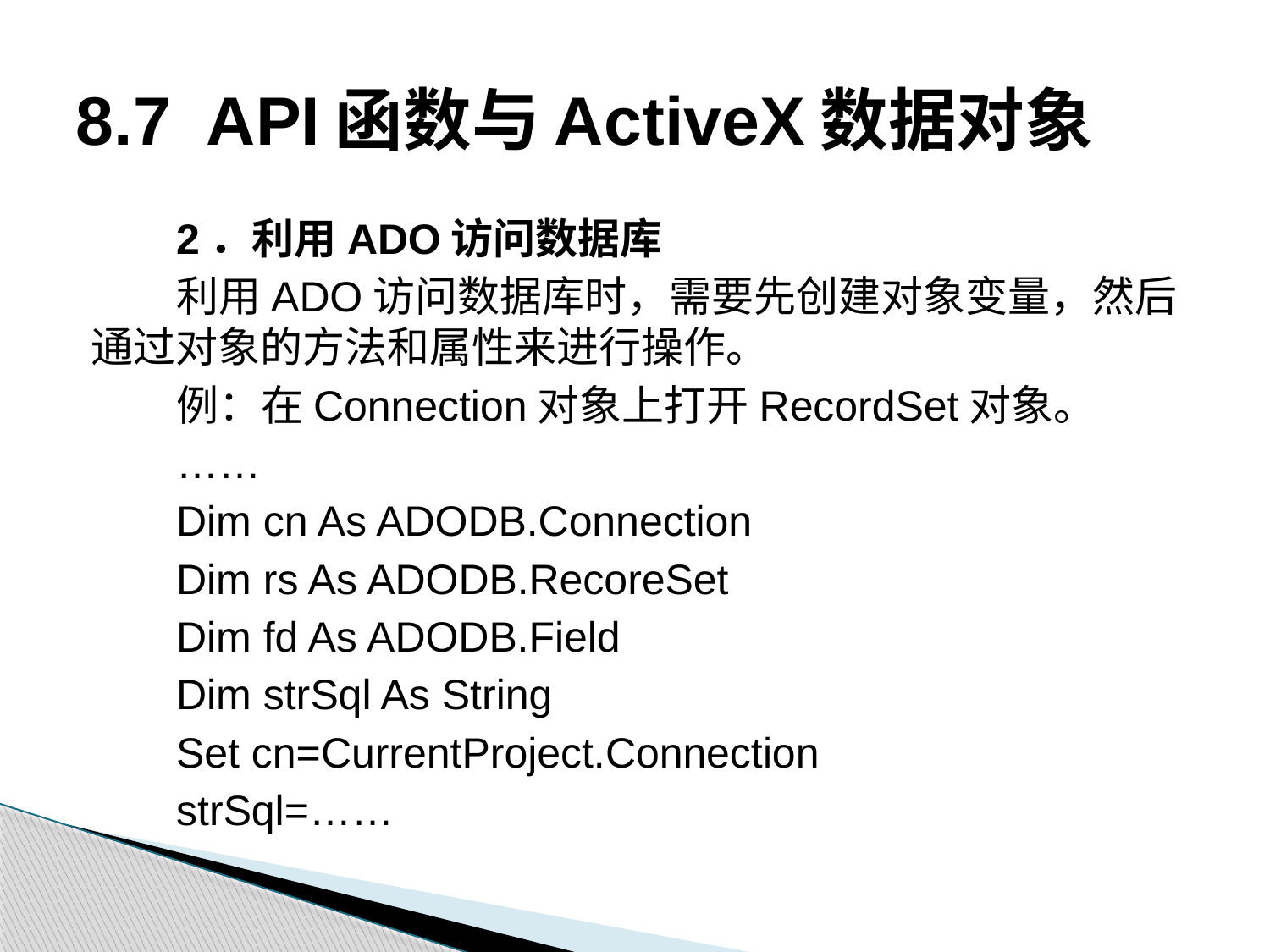

# 8.7  API函数与ActiveX数据对象
2．利用ADO访问数据库
利用ADO访问数据库时，需要先创建对象变量，然后通过对象的方法和属性来进行操作。
例：在Connection对象上打开RecordSet对象。
……
Dim cn As ADODB.Connection
Dim rs As ADODB.RecoreSet
Dim fd As ADODB.Field
Dim strSql As String
Set cn=CurrentProject.Connection
strSql=……